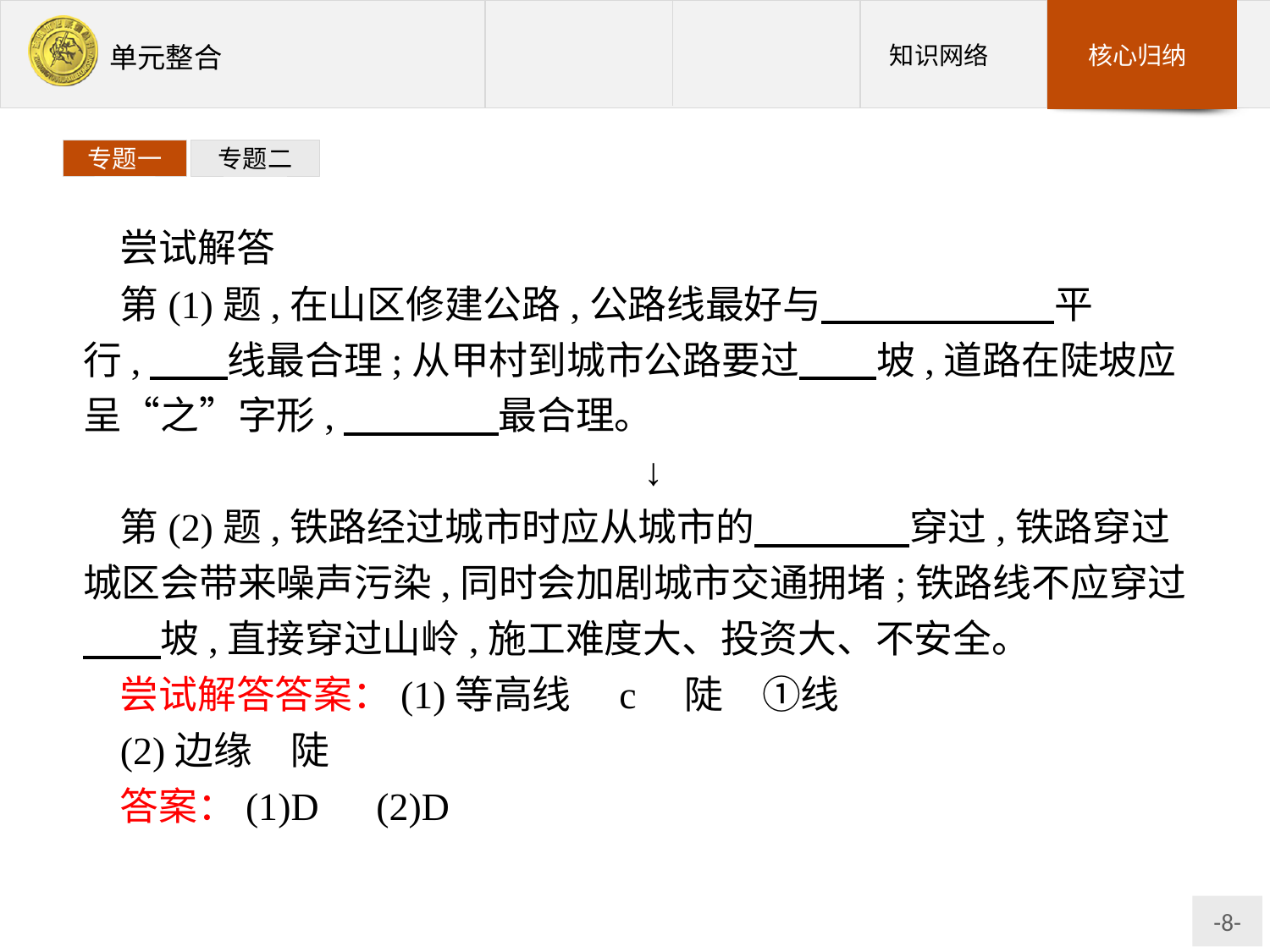

专题一
专题二
尝试解答
第(1)题,在山区修建公路,公路线最好与　　　　　　平行,　　线最合理;从甲村到城市公路要过　　坡,道路在陡坡应呈“之”字形,　　　　最合理。
↓
第(2)题,铁路经过城市时应从城市的　　　　穿过,铁路穿过城区会带来噪声污染,同时会加剧城市交通拥堵;铁路线不应穿过　　坡,直接穿过山岭,施工难度大、投资大、不安全。
尝试解答答案：(1)等高线　c　陡　①线
(2)边缘　陡
答案：(1)D　(2)D